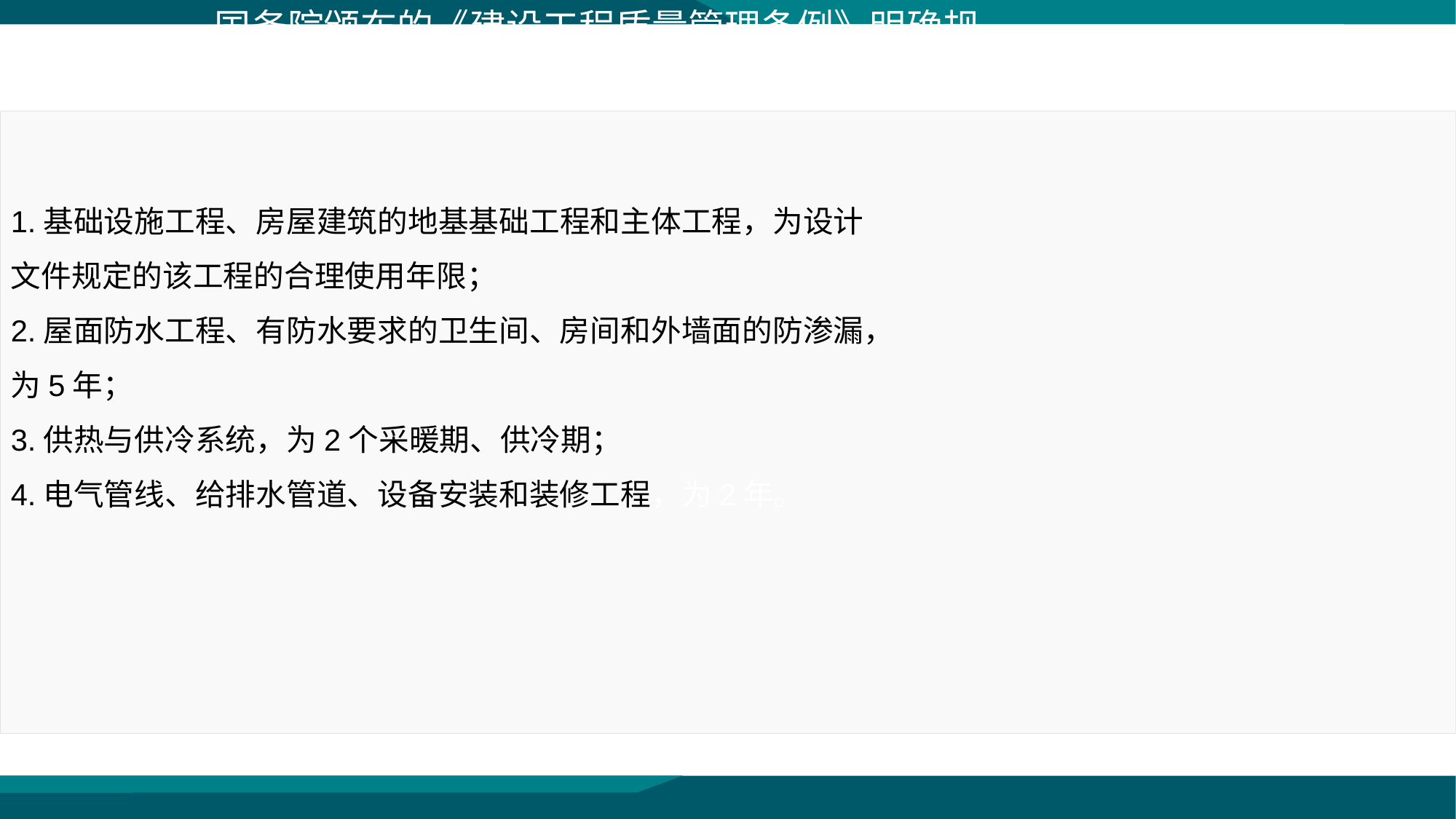

国务院颁布的《建设工程质量管理条例》明确规定，在正常使用条件下的最低保修期限为：

1.基础设施工程、房屋建筑的地基基础工程和主体工程，为设计文件规定的该工程的合理使用年限；
2.屋面防水工程、有防水要求的卫生间、房间和外墙面的防渗漏，为5年；
3.供热与供冷系统，为2个采暖期、供冷期；
4.电气管线、给排水管道、设备安装和装修工程，为2年。